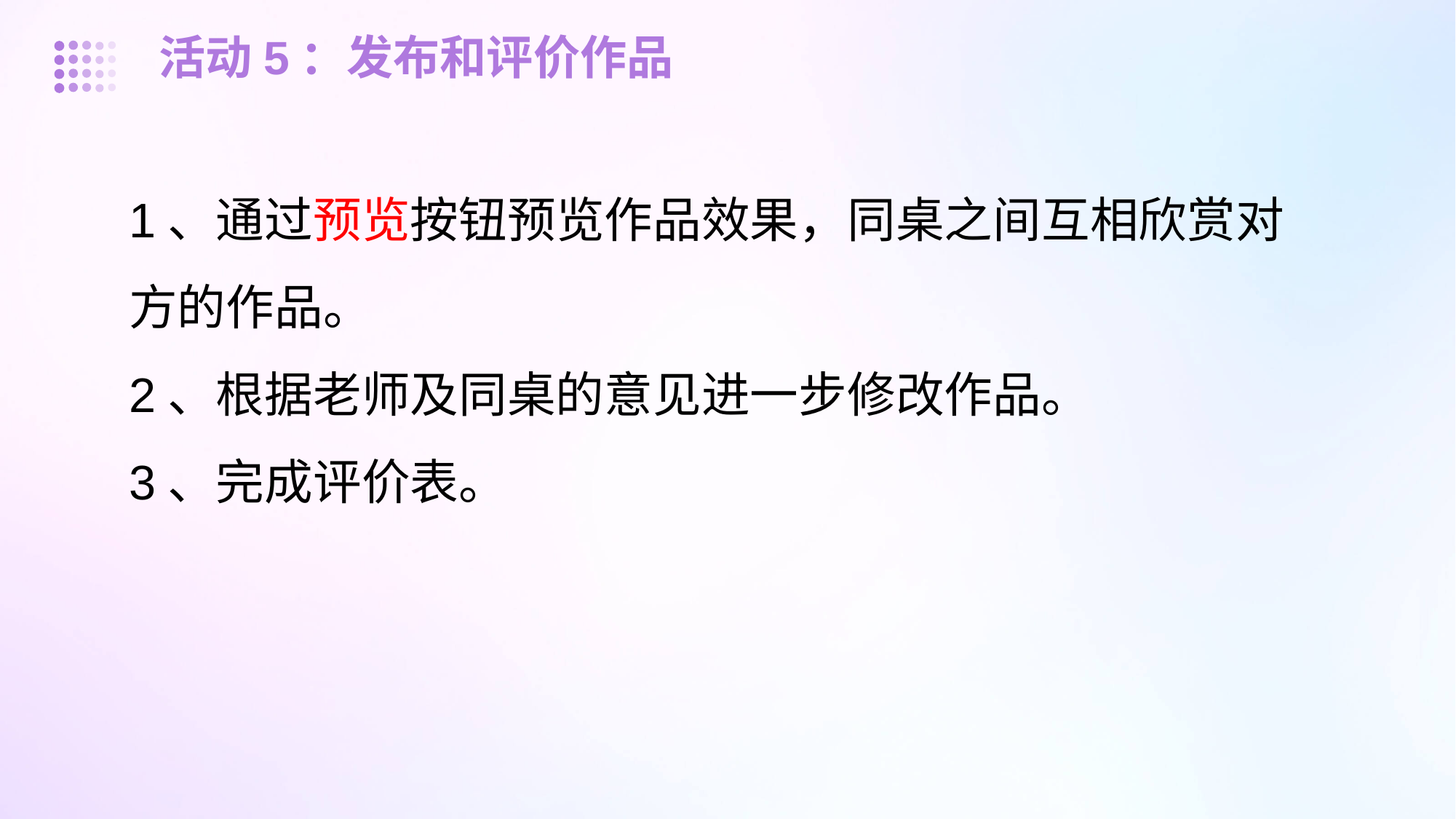

活动5：发布和评价作品

1、通过预览按钮预览作品效果，同桌之间互相欣赏对方的作品。
2、根据老师及同桌的意见进一步修改作品。
3、完成评价表。